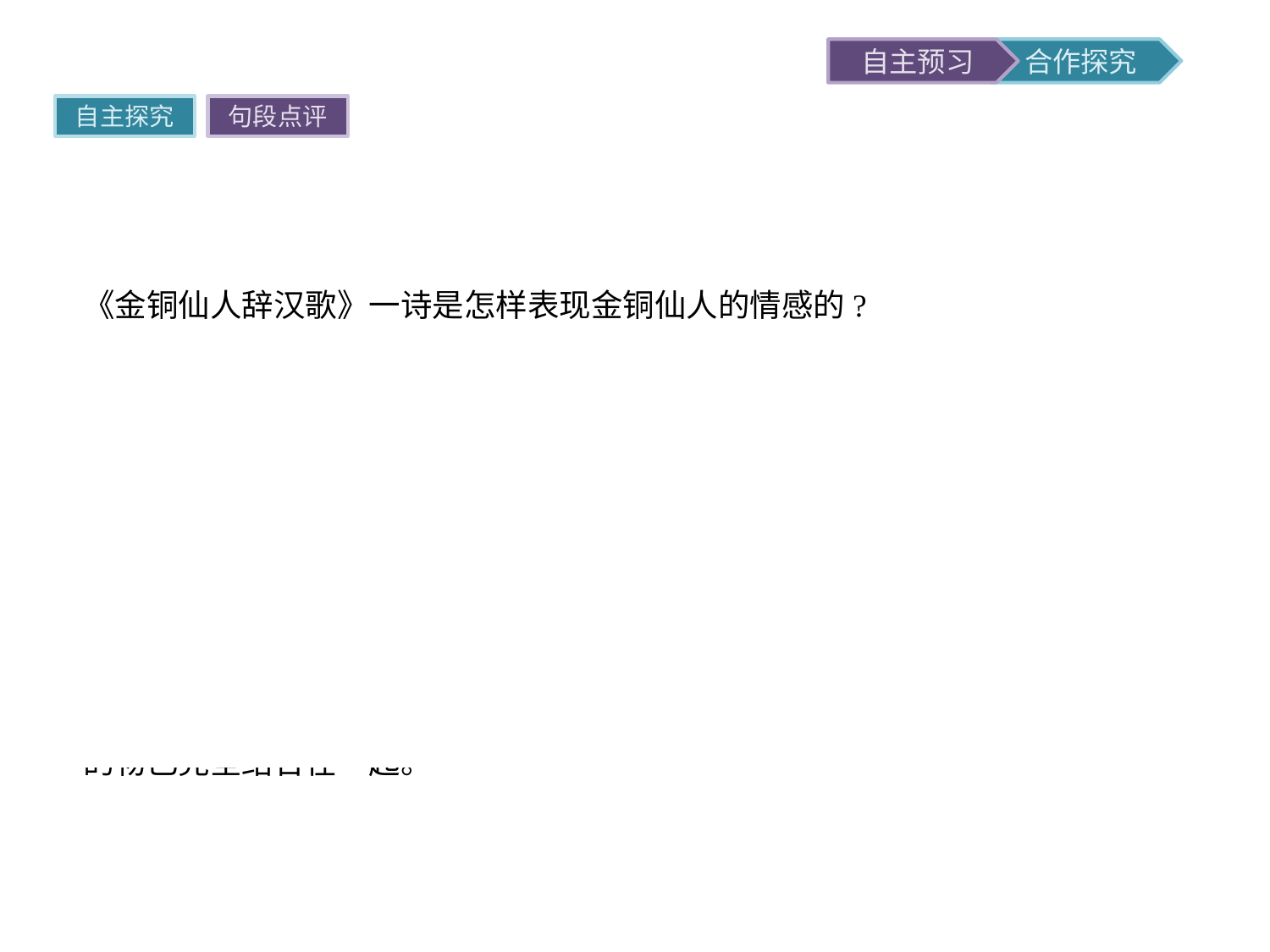

自主探究
句段点评
《金铜仙人辞汉歌》一诗是怎样表现金铜仙人的情感的?
提示:金铜仙人是刘汉王朝由昌盛到衰亡的“见证人”,眼前发生的沧桑巨变早已使他感慨万端,神惨色凄。而今自己又被魏官强行拆离汉宫,此时此刻,兴亡的感触和离别的情怀一齐涌上心头。“魏官”二句,从客观上烘托出金铜仙人依依不忍离去的心情。“指千里”言道路遥远。从长安迁往洛阳,千里迢迢,远行之苦加上远离之悲,实在教人不堪忍受。“东关”句言气候恶劣。句中“酸”“射”二字,新奇巧妙而又浑厚凝重。特别是“酸”字,通过金铜仙人的主观感受,把风的尖利、寒冷、惨烈等情形,生动地显现出来。这里,主观的情和客观的物已完全结合在一起。